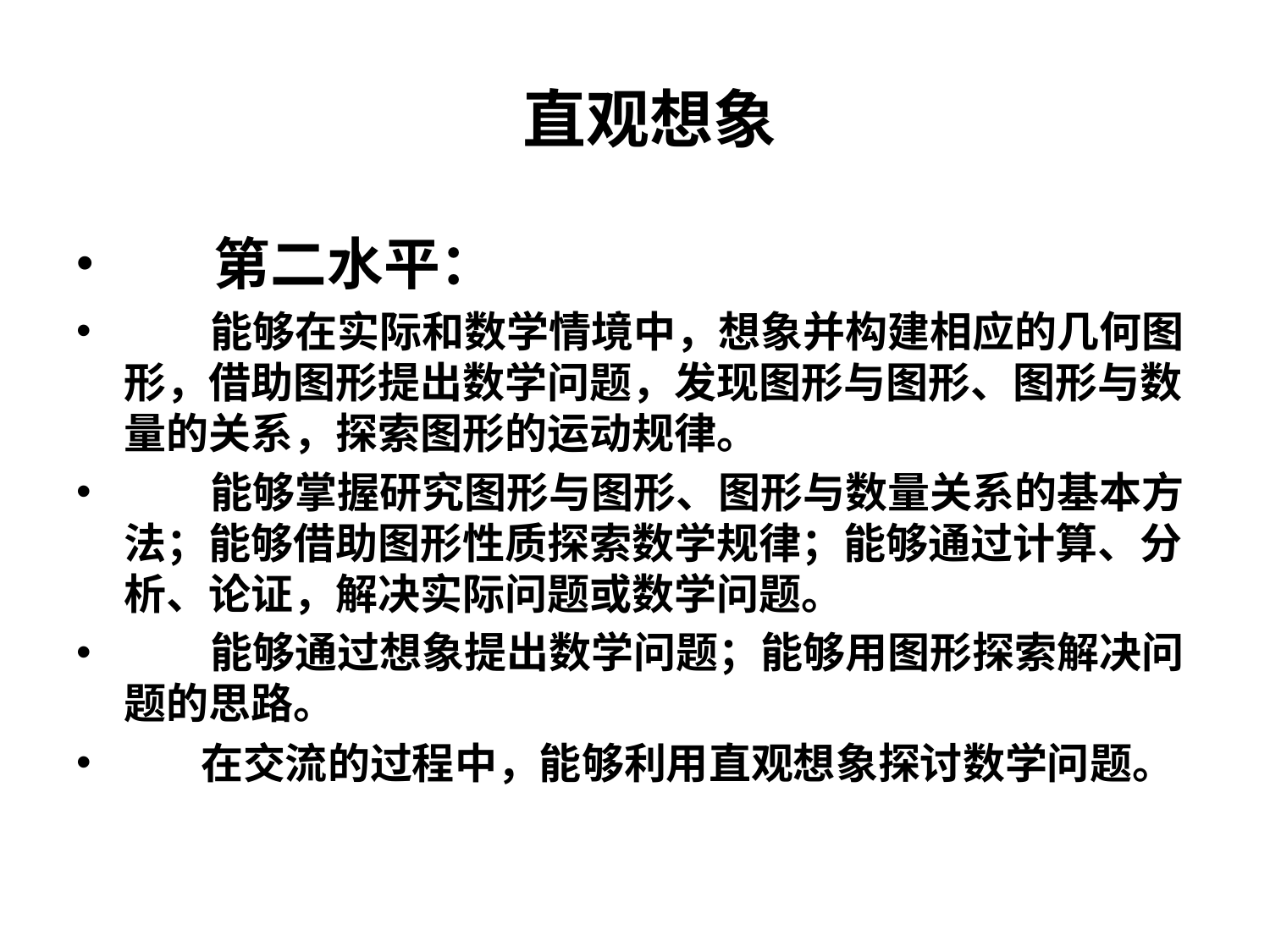

# 直观想象
       第二水平：
        能够在实际和数学情境中，想象并构建相应的几何图形，借助图形提出数学问题，发现图形与图形、图形与数量的关系，探索图形的运动规律。
        能够掌握研究图形与图形、图形与数量关系的基本方法；能够借助图形性质探索数学规律；能够通过计算、分析、论证，解决实际问题或数学问题。
        能够通过想象提出数学问题；能够用图形探索解决问题的思路。
       在交流的过程中，能够利用直观想象探讨数学问题。